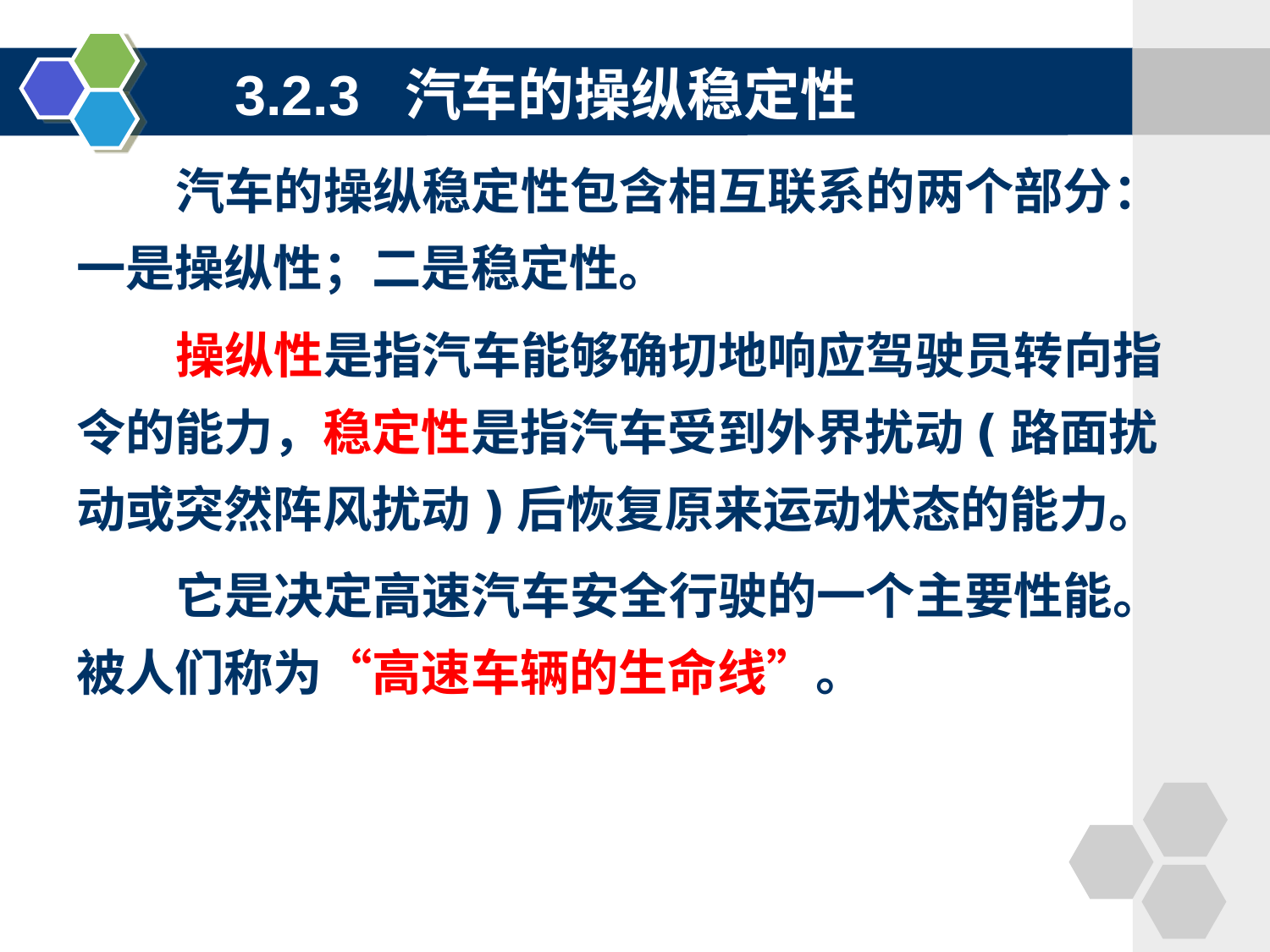

3.2.3  汽车的操纵稳定性
汽车的操纵稳定性包含相互联系的两个部分：一是操纵性；二是稳定性。
操纵性是指汽车能够确切地响应驾驶员转向指令的能力，稳定性是指汽车受到外界扰动(路面扰动或突然阵风扰动)后恢复原来运动状态的能力。
它是决定高速汽车安全行驶的一个主要性能。被人们称为“高速车辆的生命线”。